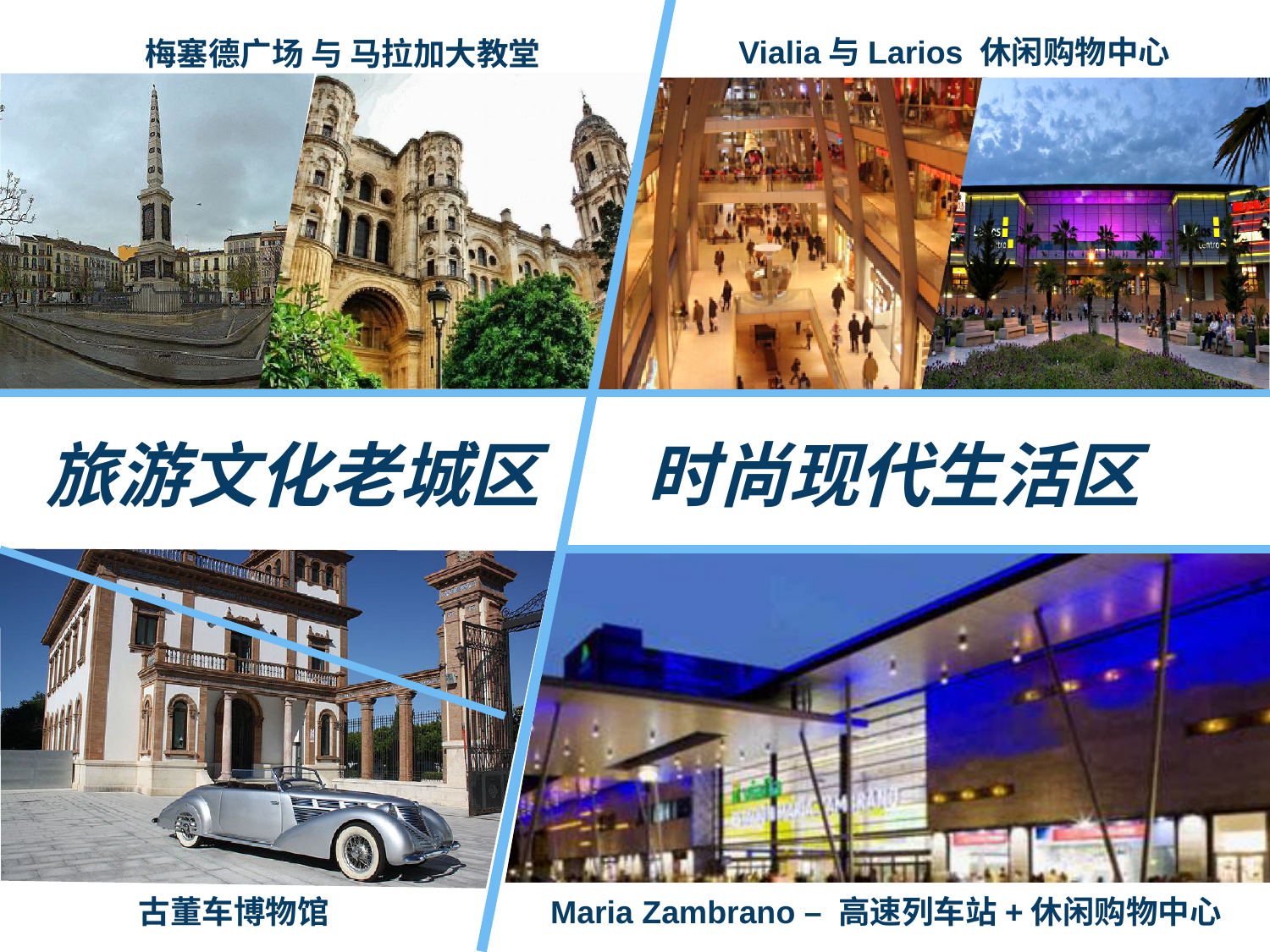

Vialia与Larios 休闲购物中心
梅塞德广场 与 马拉加大教堂

旅游文化老城区
时尚现代生活区

Maria Zambrano – 高速列车站+休闲购物中心
古董车博物馆